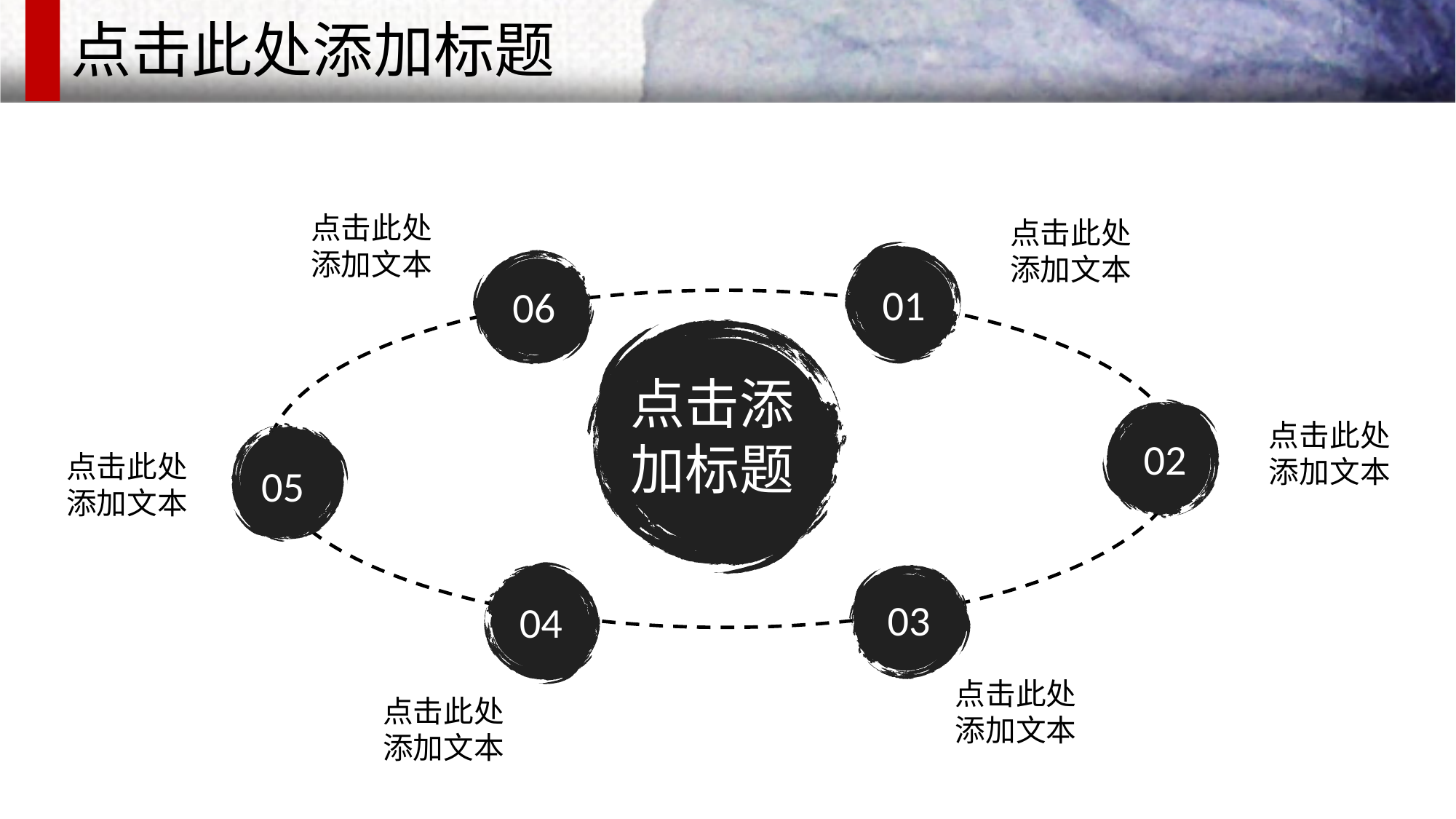

点击此处添加标题
点击此处添加文本
点击此处添加文本

01

06

点击添加标题

02
点击此处添加文本

05
点击此处添加文本

03

04
点击此处添加文本
点击此处添加文本